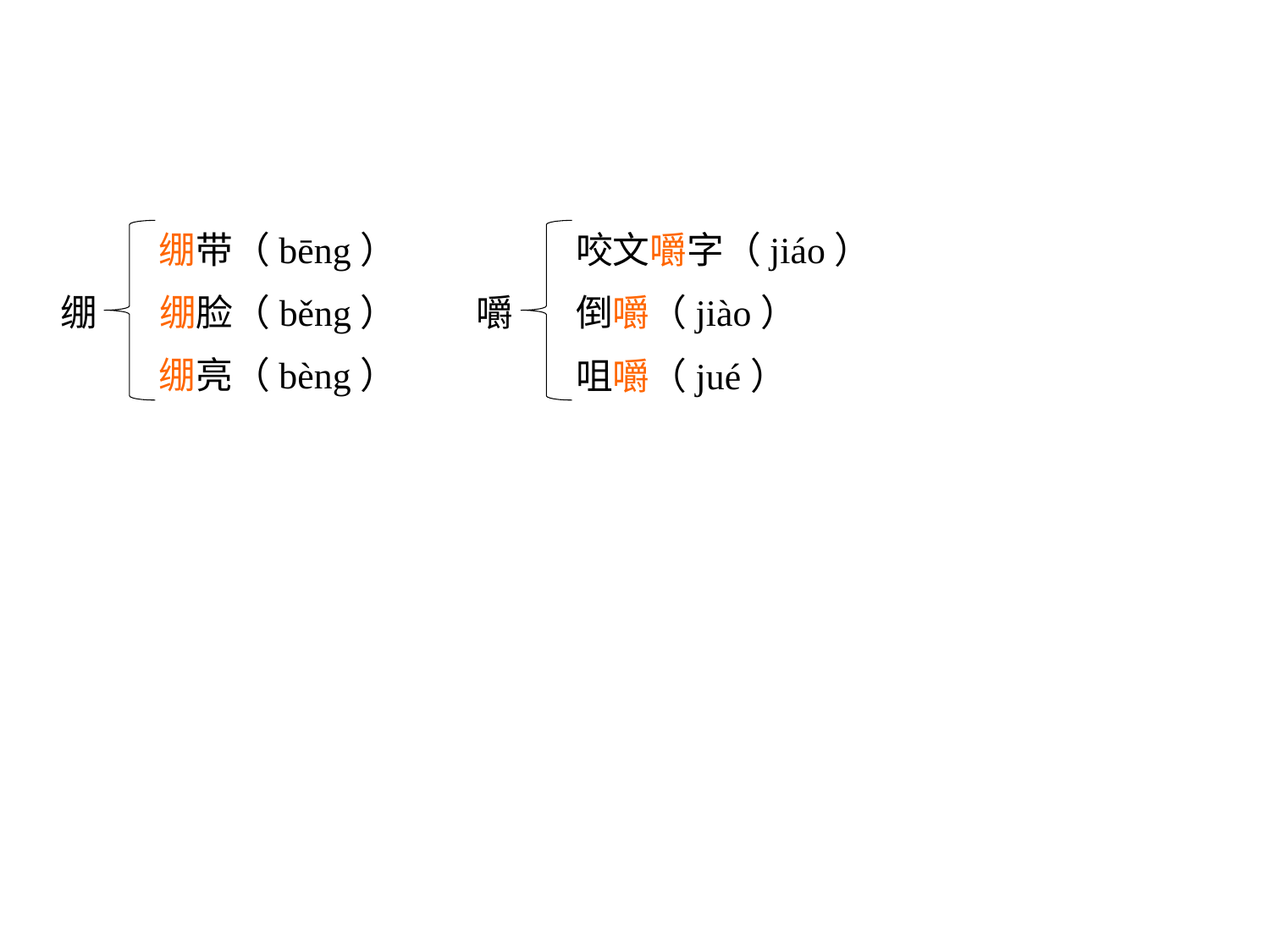

绷带（bēng）
绷
绷脸（běng）
咬文嚼字（jiáo）
嚼
倒嚼（jiào）
咀嚼（jué）
绷亮（bèng）